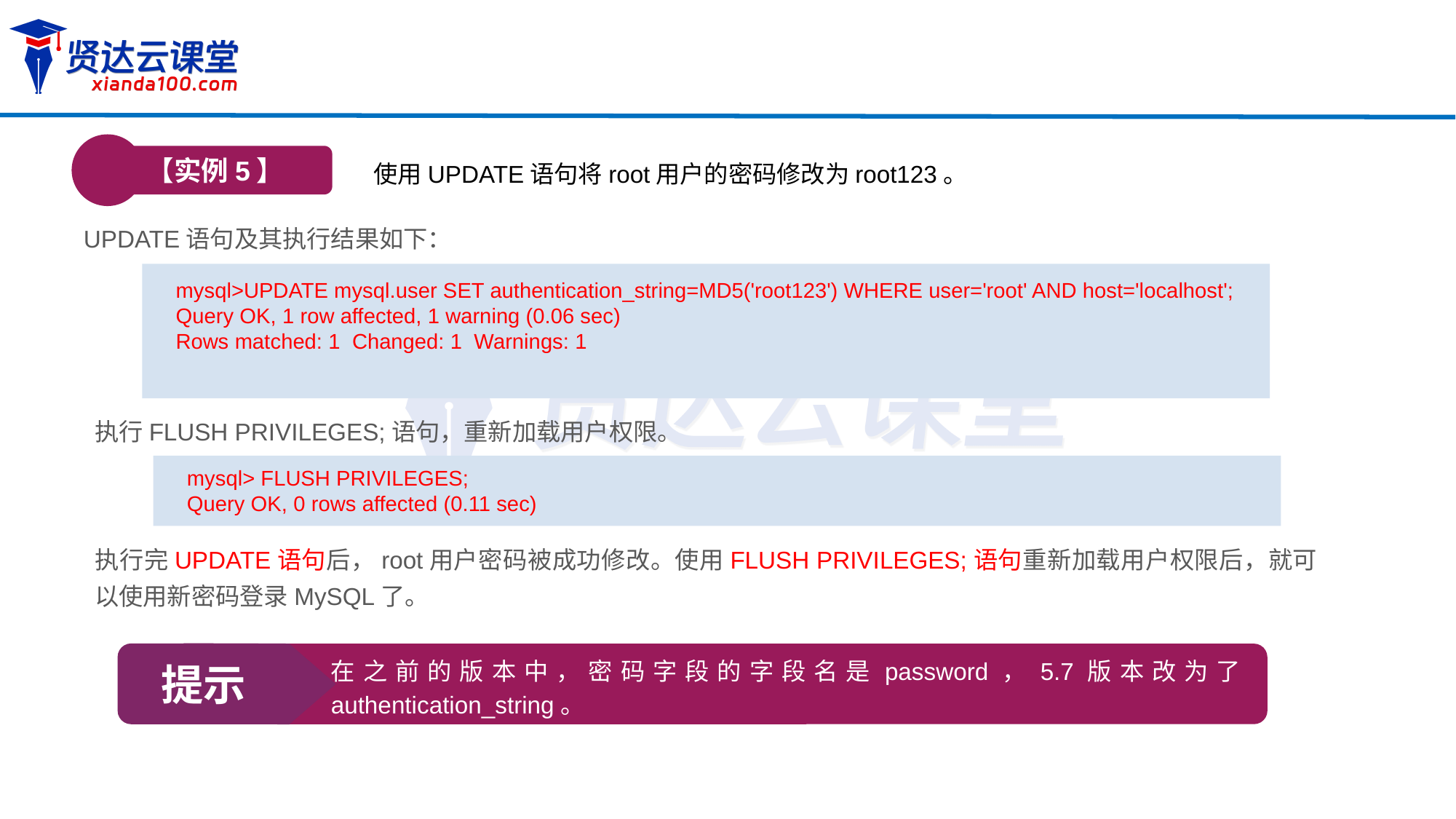

【实例5】
使用UPDATE语句将root用户的密码修改为root123。
UPDATE语句及其执行结果如下：

mysql>UPDATE mysql.user SET authentication_string=MD5('root123') WHERE user='root' AND host='localhost';
Query OK, 1 row affected, 1 warning (0.06 sec)
Rows matched: 1  Changed: 1  Warnings: 1
执行FLUSH PRIVILEGES;语句，重新加载用户权限。

mysql> FLUSH PRIVILEGES;
Query OK, 0 rows affected (0.11 sec)
执行完UPDATE语句后，root用户密码被成功修改。使用FLUSH PRIVILEGES;语句重新加载用户权限后，就可以使用新密码登录MySQL了。
提示

在之前的版本中，密码字段的字段名是password，5.7版本改为了authentication_string。